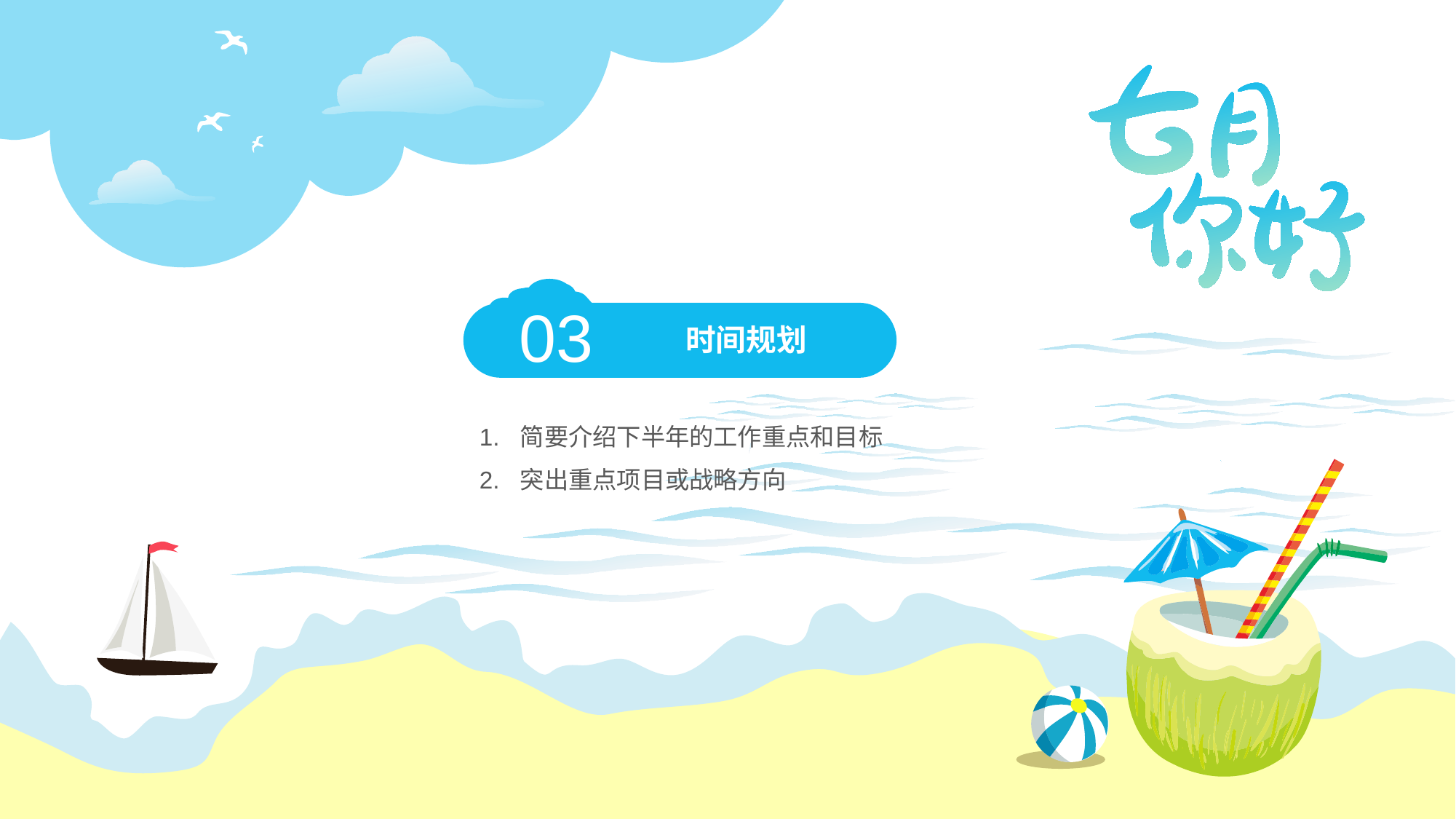

七月

03
时间规划
你好

简要介绍下半年的工作重点和目标
突出重点项目或战略方向